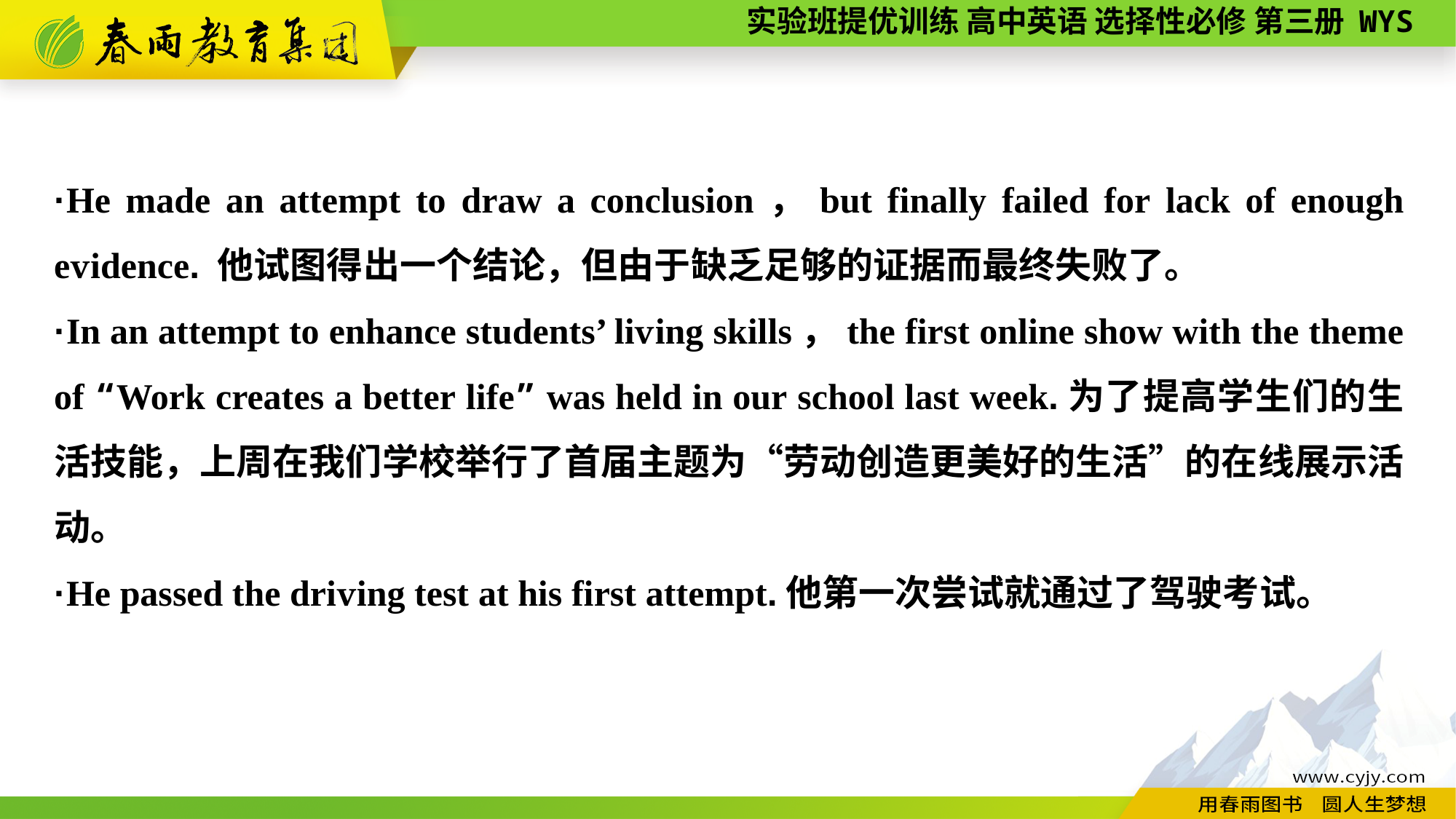

·He made an attempt to draw a conclusion，but finally failed for lack of enough evidence. 他试图得出一个结论，但由于缺乏足够的证据而最终失败了。
·In an attempt to enhance students’ living skills，the first online show with the theme of “Work creates a better life” was held in our school last week.为了提高学生们的生活技能，上周在我们学校举行了首届主题为“劳动创造更美好的生活”的在线展示活动。
·He passed the driving test at his first attempt.他第一次尝试就通过了驾驶考试。